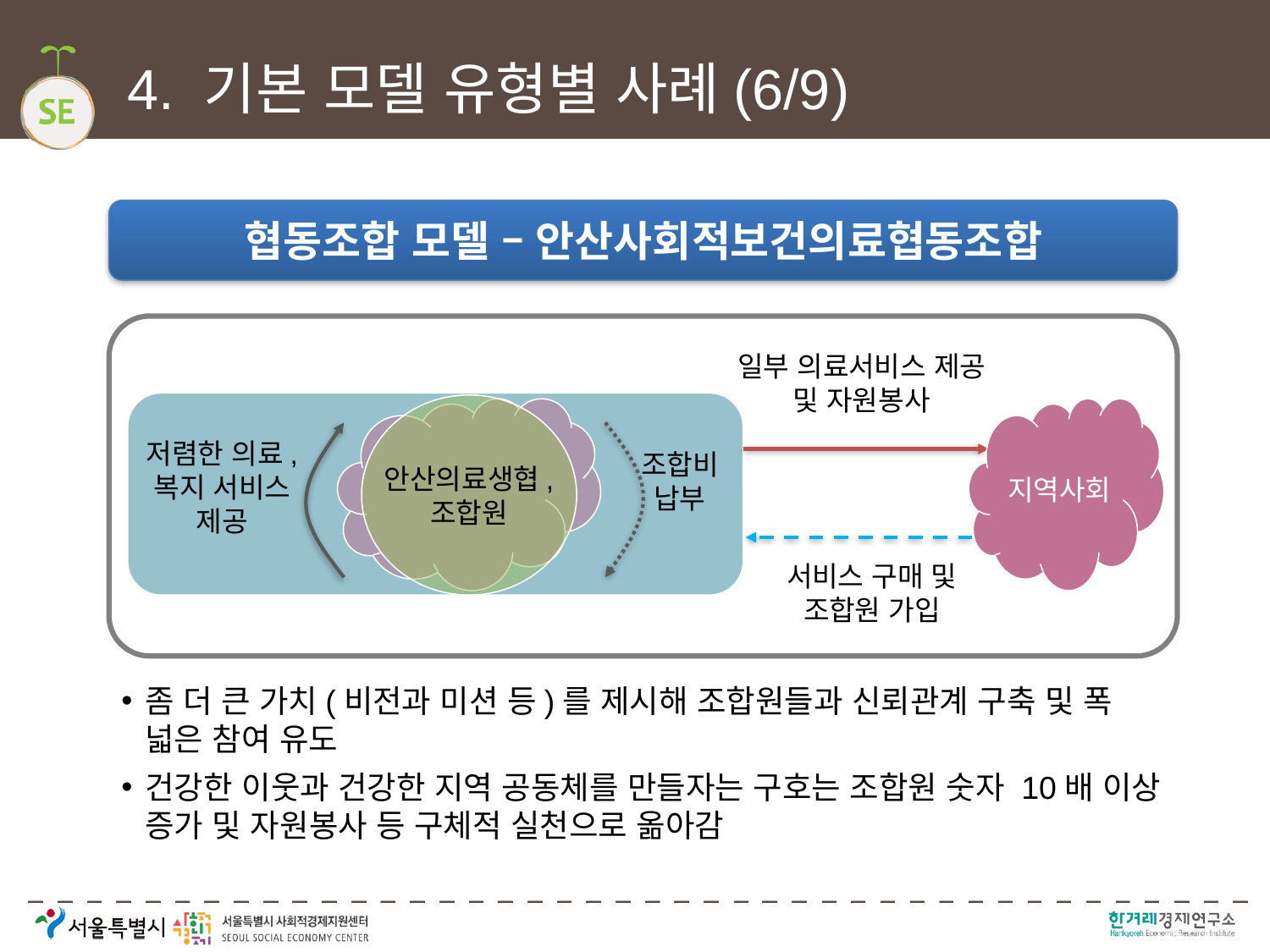

# 4. 기본 모델 유형별 사례(6/9)
협동조합 모델 – 안산사회적보건의료협동조합

일부 의료서비스 제공 및 자원봉사

안산의료생협,
조합원

지역사회

저렴한 의료,
복지 서비스 제공
조합비
납부
서비스 구매 및
조합원 가입
좀 더 큰 가치(비전과 미션 등)를 제시해 조합원들과 신뢰관계 구축 및 폭 넓은 참여 유도
건강한 이웃과 건강한 지역 공동체를 만들자는 구호는 조합원 숫자 10배 이상 증가 및 자원봉사 등 구체적 실천으로 옮아감